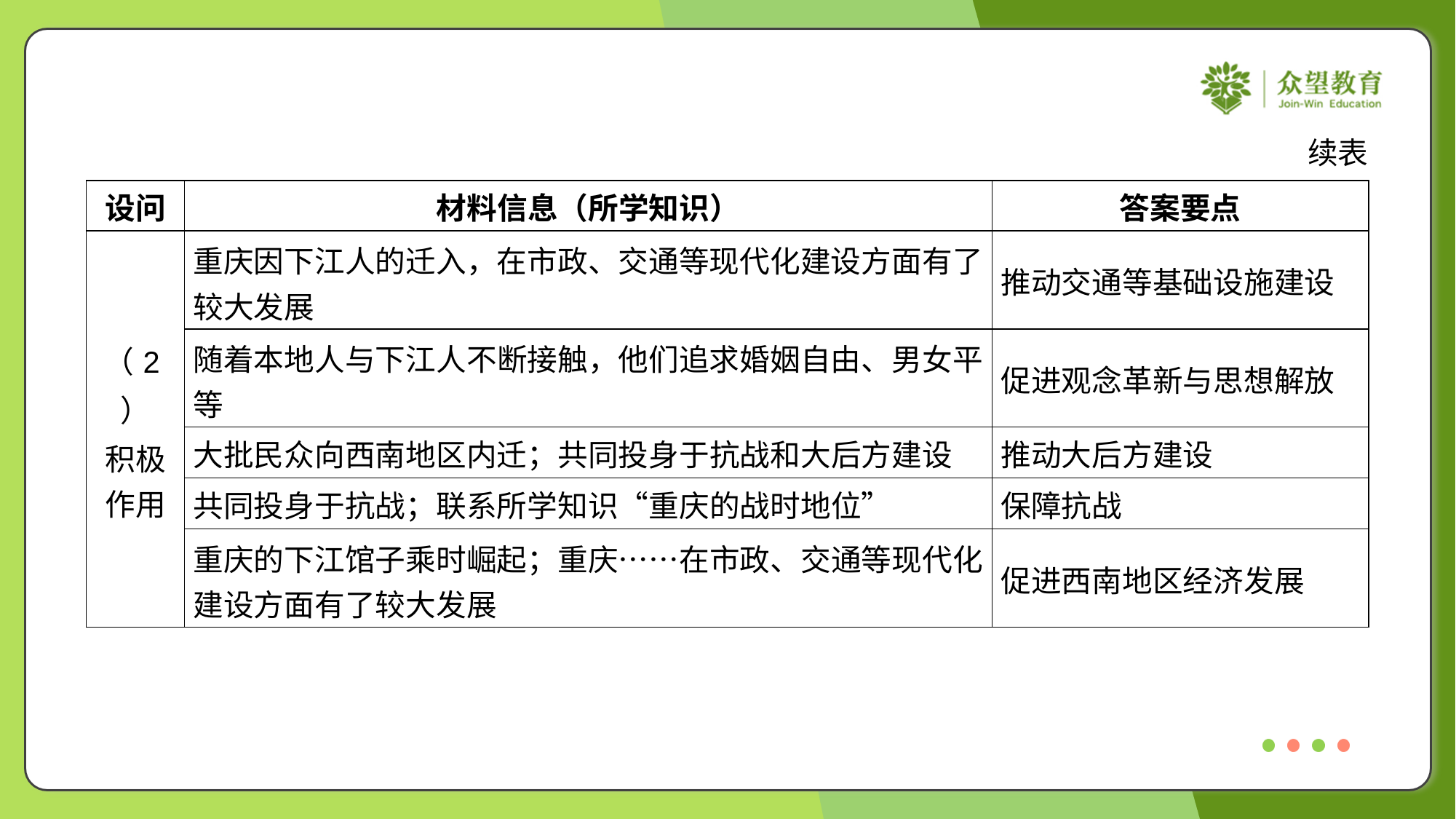

续表
| 设问 | 材料信息（所学知识） | 答案要点 |
| --- | --- | --- |
| （2） 积极 作用 | 重庆因下江人的迁入，在市政、交通等现代化建设方面有了 较大发展 | 推动交通等基础设施建设 |
|  | 随着本地人与下江人不断接触，他们追求婚姻自由、男女平 等 | 促进观念革新与思想解放 |
|  | 大批民众向西南地区内迁；共同投身于抗战和大后方建设 | 推动大后方建设 |
|  | 共同投身于抗战；联系所学知识“重庆的战时地位” | 保障抗战 |
|  | 重庆的下江馆子乘时崛起；重庆……在市政、交通等现代化 建设方面有了较大发展 | 促进西南地区经济发展 |